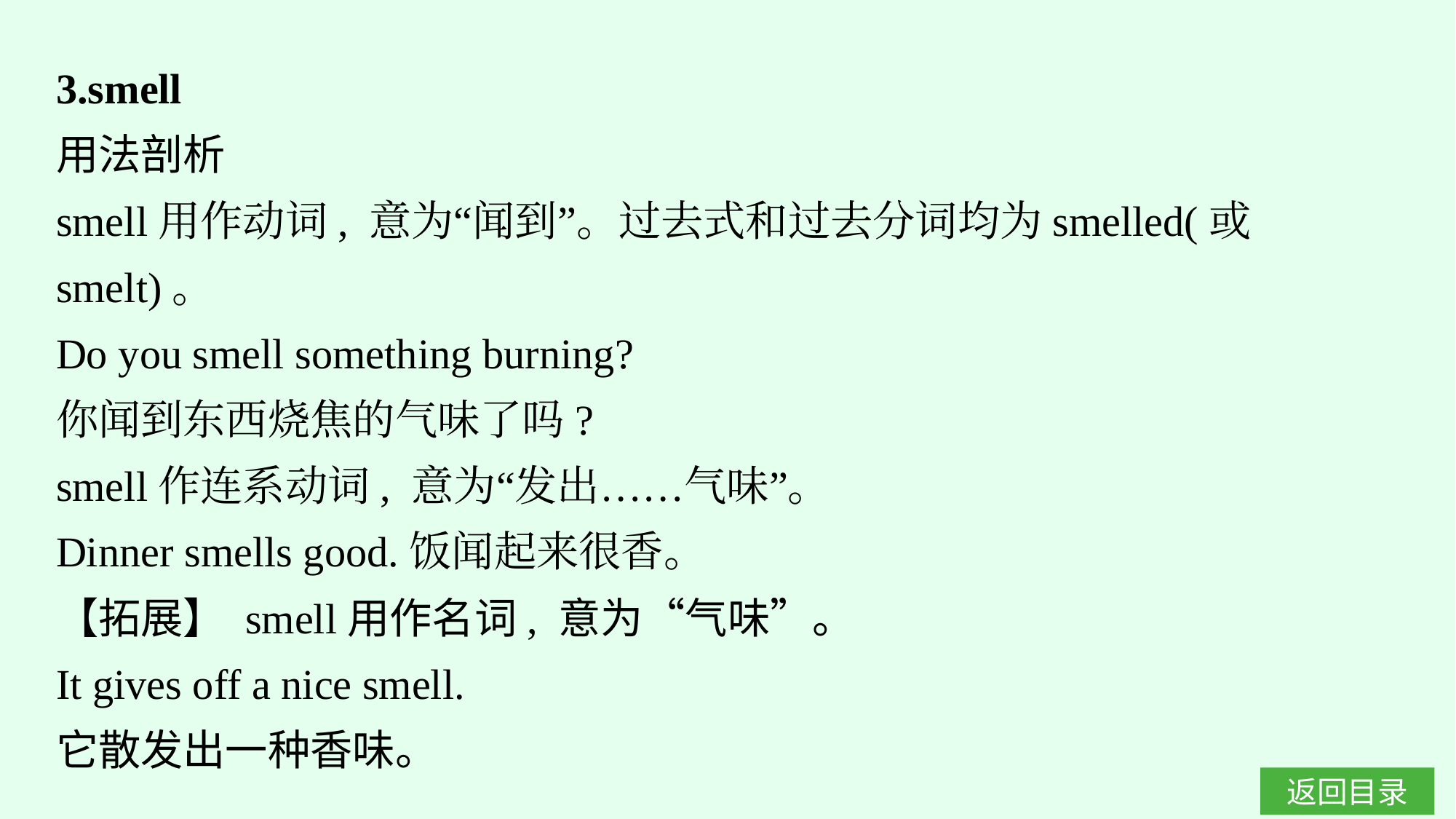

3.smell
用法剖析
smell用作动词, 意为“闻到”。过去式和过去分词均为smelled(或smelt)。
Do you smell something burning?
你闻到东西烧焦的气味了吗?
smell作连系动词, 意为“发出……气味”。
Dinner smells good.饭闻起来很香。
【拓展】 smell用作名词, 意为“气味”。
It gives off a nice smell.
它散发出一种香味。